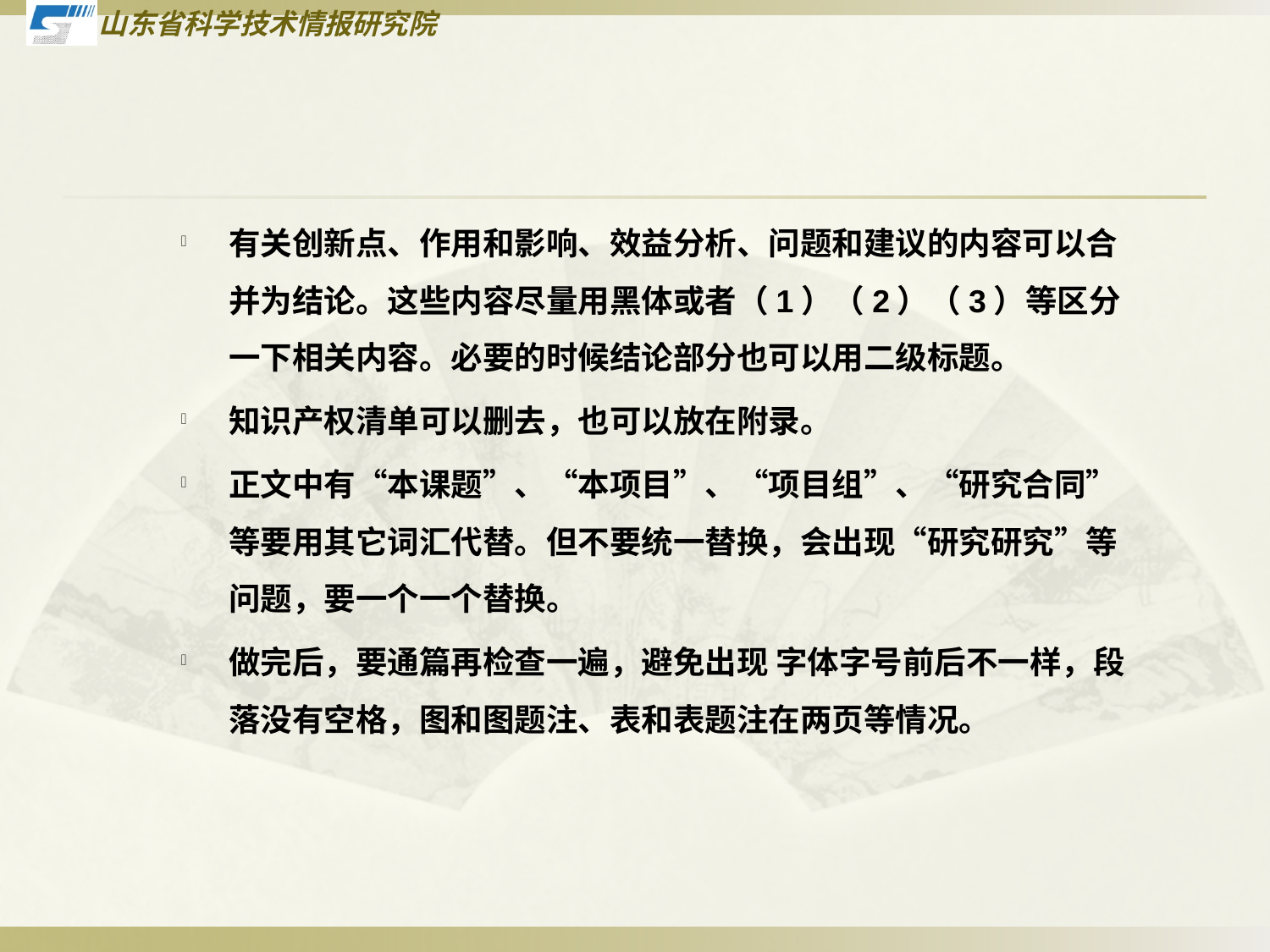

有关创新点、作用和影响、效益分析、问题和建议的内容可以合并为结论。这些内容尽量用黑体或者（1）（2）（3）等区分一下相关内容。必要的时候结论部分也可以用二级标题。
知识产权清单可以删去，也可以放在附录。
正文中有“本课题”、“本项目”、“项目组”、“研究合同”等要用其它词汇代替。但不要统一替换，会出现“研究研究”等问题，要一个一个替换。
做完后，要通篇再检查一遍，避免出现 字体字号前后不一样，段落没有空格，图和图题注、表和表题注在两页等情况。